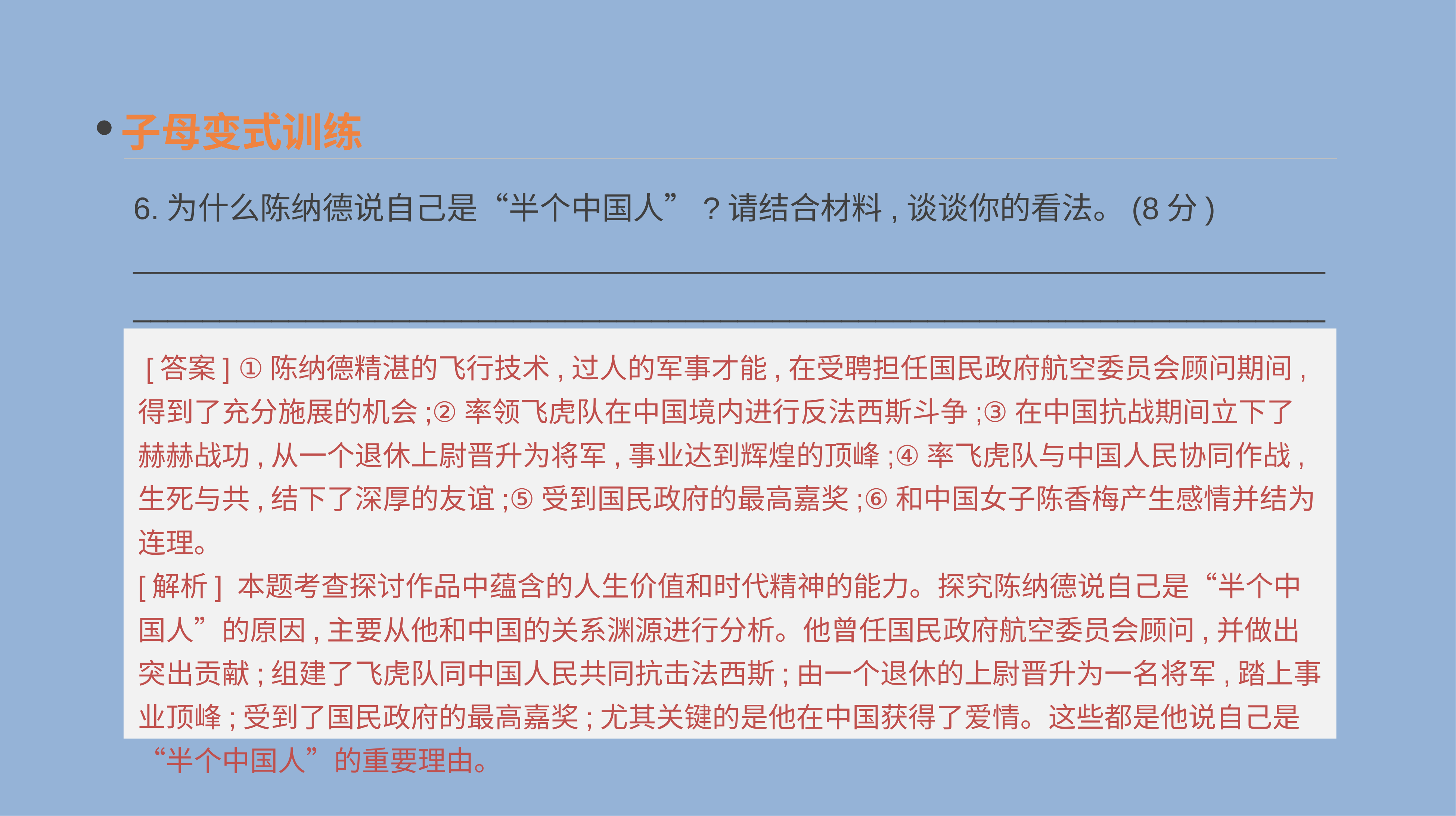

子母变式训练

6.为什么陈纳德说自己是“半个中国人”?请结合材料,谈谈你的看法。(8分)
__________________________________________________________________________________________________________________________________________________________________________

 [答案] ①陈纳德精湛的飞行技术,过人的军事才能,在受聘担任国民政府航空委员会顾问期间,得到了充分施展的机会;②率领飞虎队在中国境内进行反法西斯斗争;③在中国抗战期间立下了赫赫战功,从一个退休上尉晋升为将军,事业达到辉煌的顶峰;④率飞虎队与中国人民协同作战,生死与共,结下了深厚的友谊;⑤受到国民政府的最高嘉奖;⑥和中国女子陈香梅产生感情并结为连理。
[解析] 本题考查探讨作品中蕴含的人生价值和时代精神的能力。探究陈纳德说自己是“半个中国人”的原因,主要从他和中国的关系渊源进行分析。他曾任国民政府航空委员会顾问,并做出突出贡献;组建了飞虎队同中国人民共同抗击法西斯;由一个退休的上尉晋升为一名将军,踏上事业顶峰;受到了国民政府的最高嘉奖;尤其关键的是他在中国获得了爱情。这些都是他说自己是“半个中国人”的重要理由。